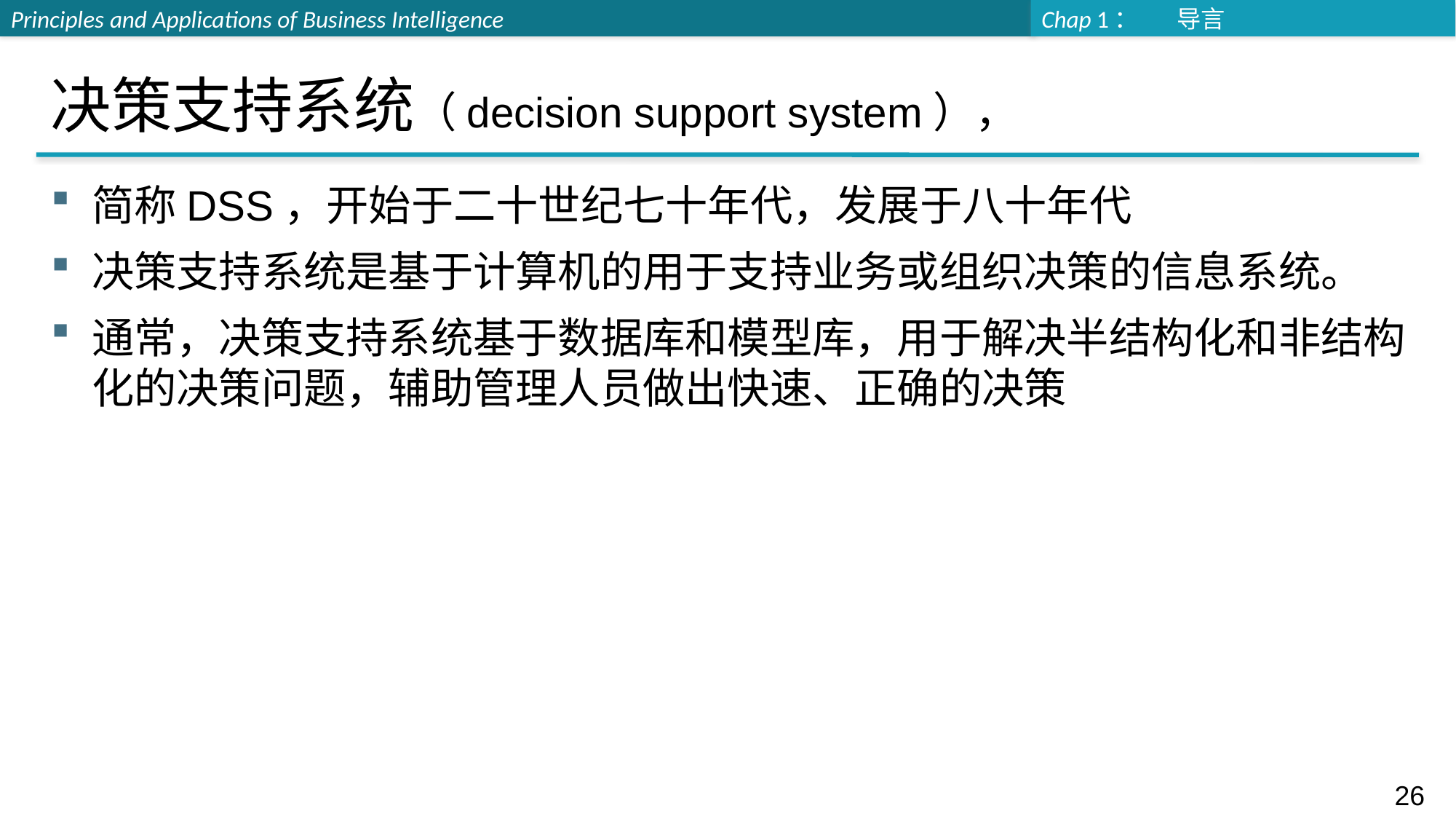

# 决策支持系统（decision support system），
简称DSS，开始于二十世纪七十年代，发展于八十年代
决策支持系统是基于计算机的用于支持业务或组织决策的信息系统。
通常，决策支持系统基于数据库和模型库，用于解决半结构化和非结构化的决策问题，辅助管理人员做出快速、正确的决策